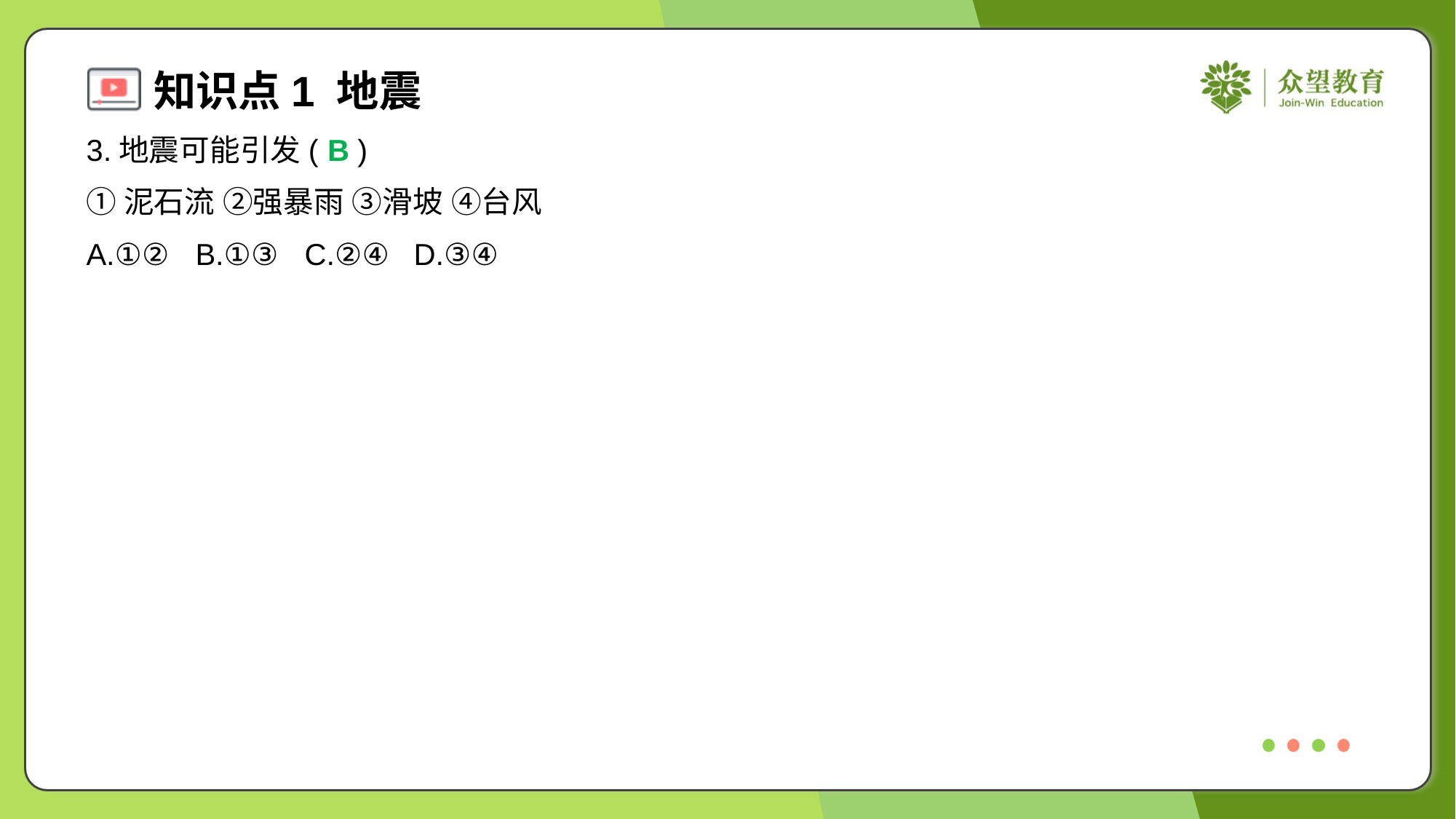

3.地震可能引发(     )
B
①泥石流 ②强暴雨 ③滑坡 ④台风
A.①②	B.①③	C.②④	D.③④